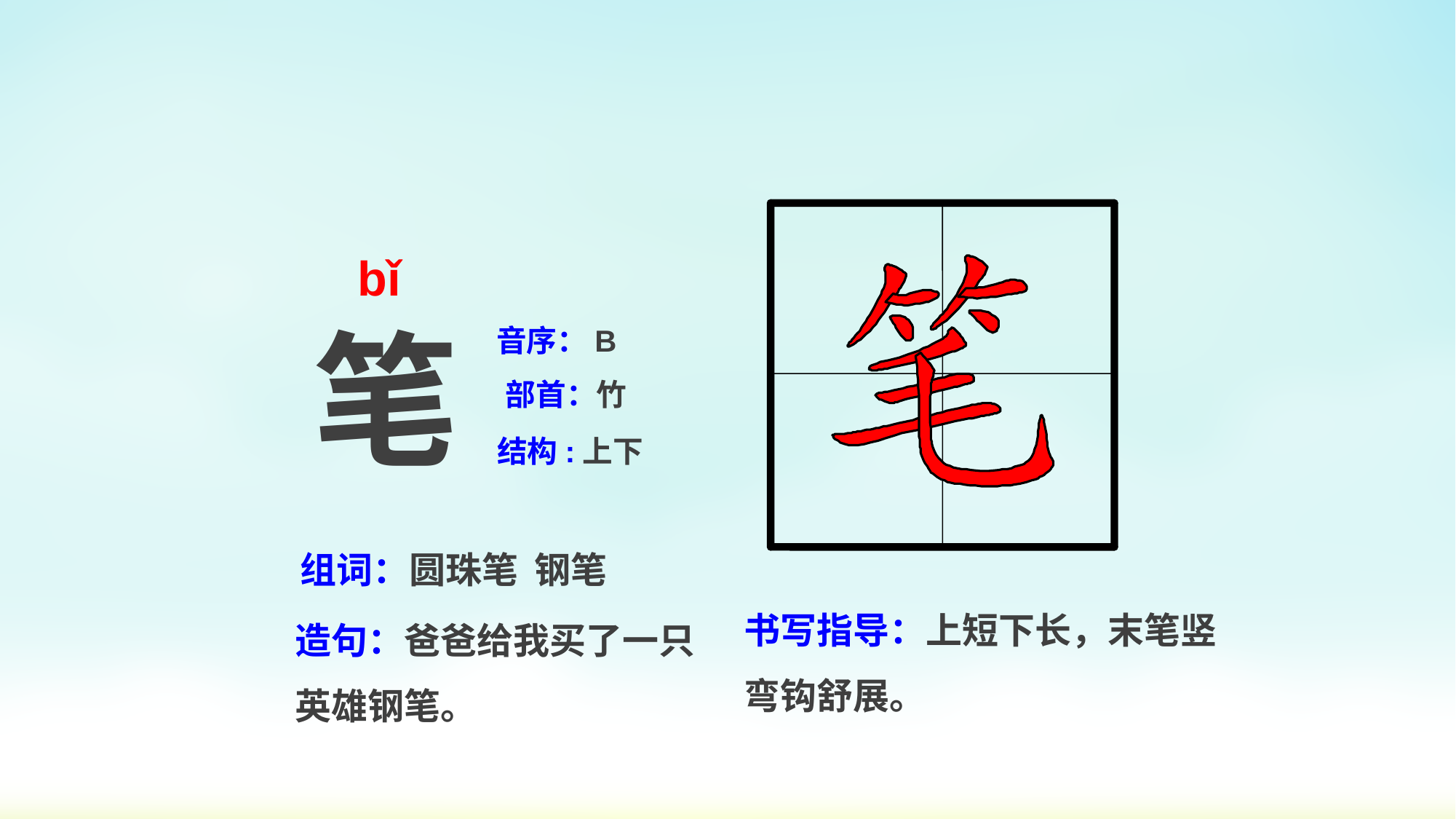

bǐ

笔

音序：B

部首：竹

结构:上下
组词：圆珠笔  钢笔
书写指导：上短下长，末笔竖弯钩舒展。
造句：爸爸给我买了一只英雄钢笔。